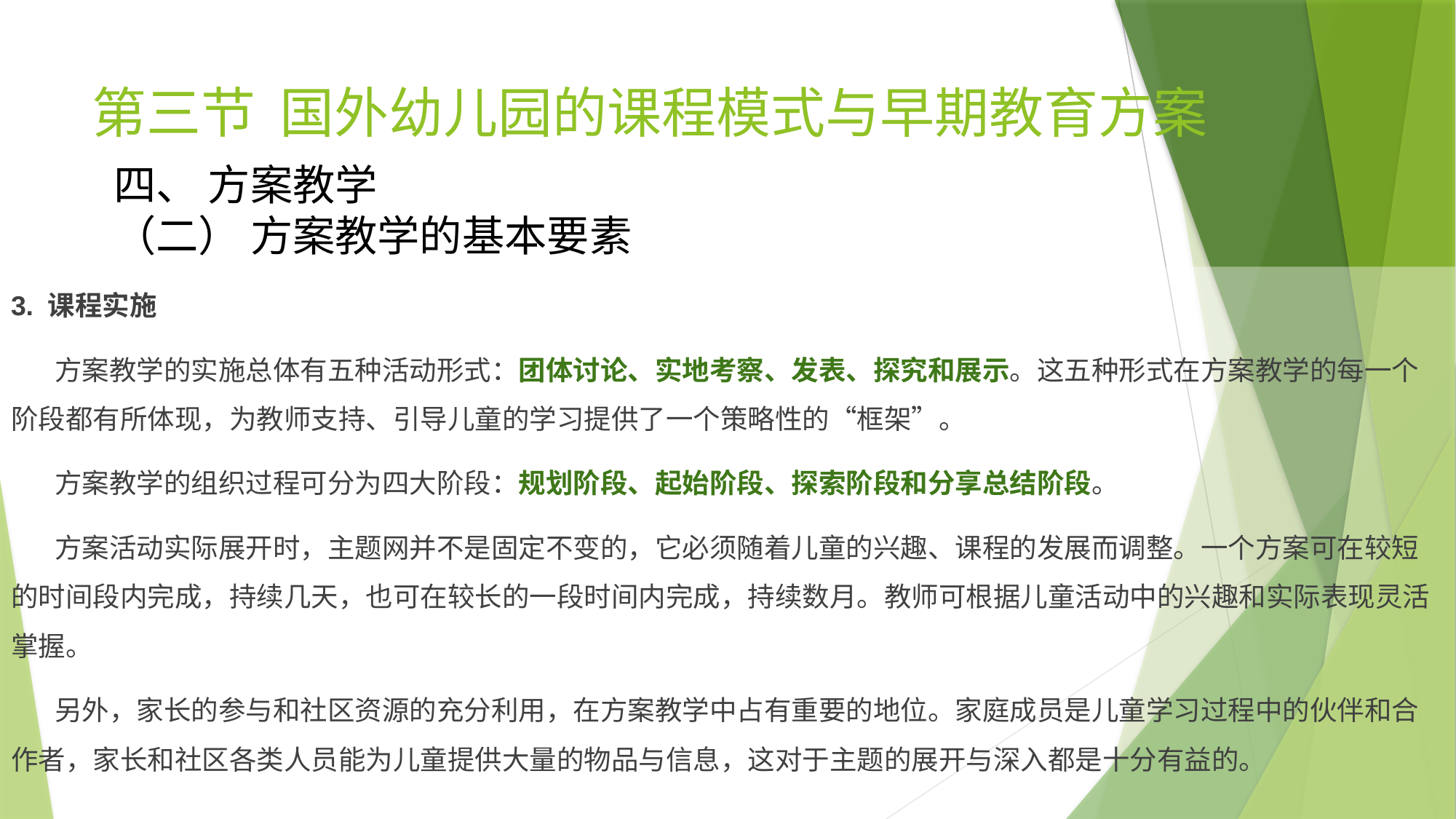

# 第三节  国外幼儿园的课程模式与早期教育方案
四、 方案教学
（二） 方案教学的基本要素
3. 课程实施
      方案教学的实施总体有五种活动形式：团体讨论、实地考察、发表、探究和展示。这五种形式在方案教学的每一个阶段都有所体现，为教师支持、引导儿童的学习提供了一个策略性的“框架”。
      方案教学的组织过程可分为四大阶段：规划阶段、起始阶段、探索阶段和分享总结阶段。
      方案活动实际展开时，主题网并不是固定不变的，它必须随着儿童的兴趣、课程的发展而调整。一个方案可在较短的时间段内完成，持续几天，也可在较长的一段时间内完成，持续数月。教师可根据儿童活动中的兴趣和实际表现灵活掌握。
      另外，家长的参与和社区资源的充分利用，在方案教学中占有重要的地位。家庭成员是儿童学习过程中的伙伴和合作者，家长和社区各类人员能为儿童提供大量的物品与信息，这对于主题的展开与深入都是十分有益的。